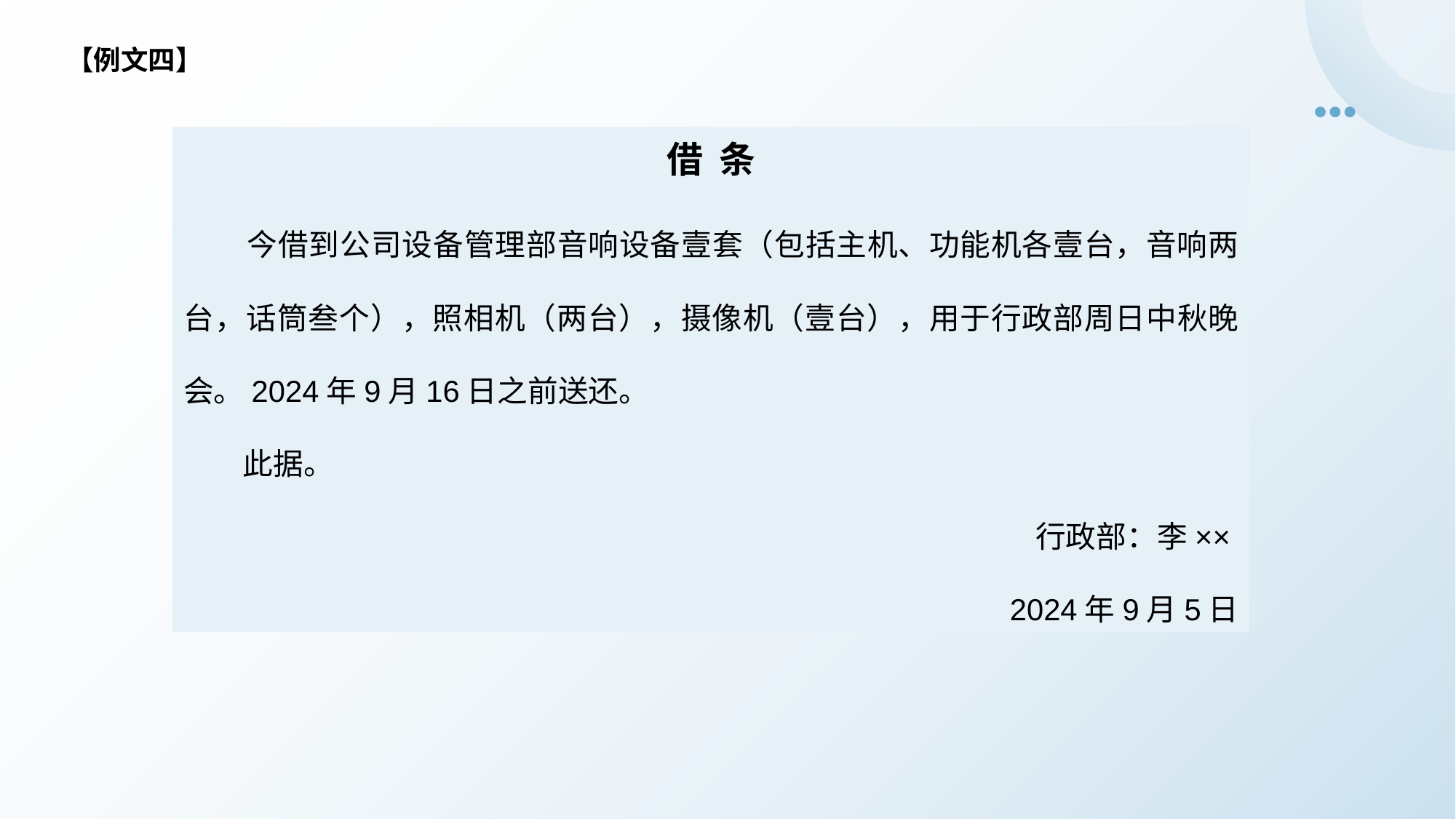

【例文四】
借  条
今借到公司设备管理部音响设备壹套（包括主机、功能机各壹台，音响两台，话筒叁个），照相机（两台），摄像机（壹台），用于行政部周日中秋晚会。2024年9月16日之前送还。
   此据。
行政部：李××
2024年9月5日